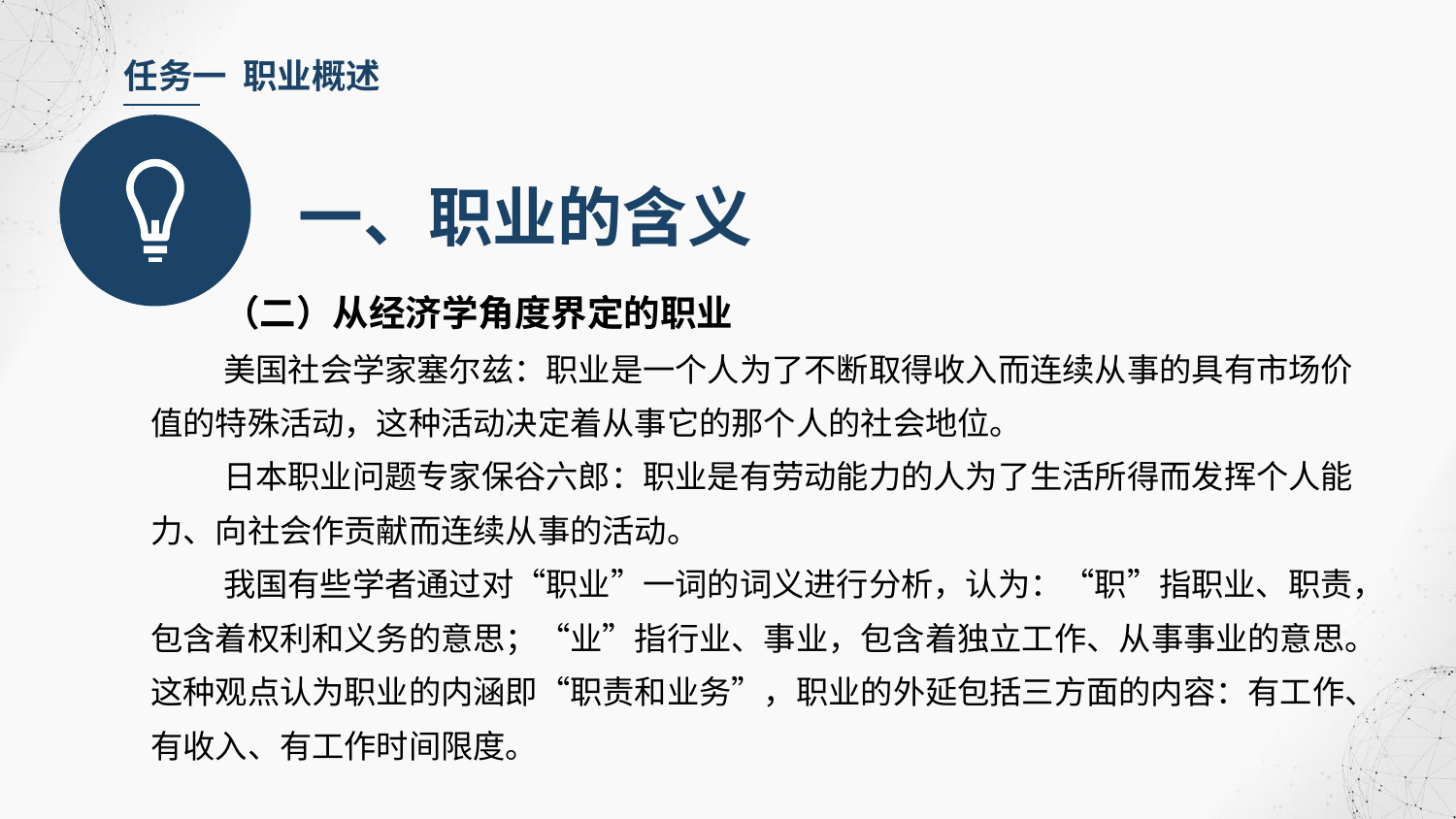

任务一  职业概述

一、职业的含义
（二）从经济学角度界定的职业
美国社会学家塞尔兹：职业是一个人为了不断取得收入而连续从事的具有市场价值的特殊活动，这种活动决定着从事它的那个人的社会地位。
日本职业问题专家保谷六郎：职业是有劳动能力的人为了生活所得而发挥个人能力、向社会作贡献而连续从事的活动。
我国有些学者通过对“职业”一词的词义进行分析，认为：“职”指职业、职责，包含着权利和义务的意思；“业”指行业、事业，包含着独立工作、从事事业的意思。这种观点认为职业的内涵即“职责和业务”，职业的外延包括三方面的内容：有工作、有收入、有工作时间限度。